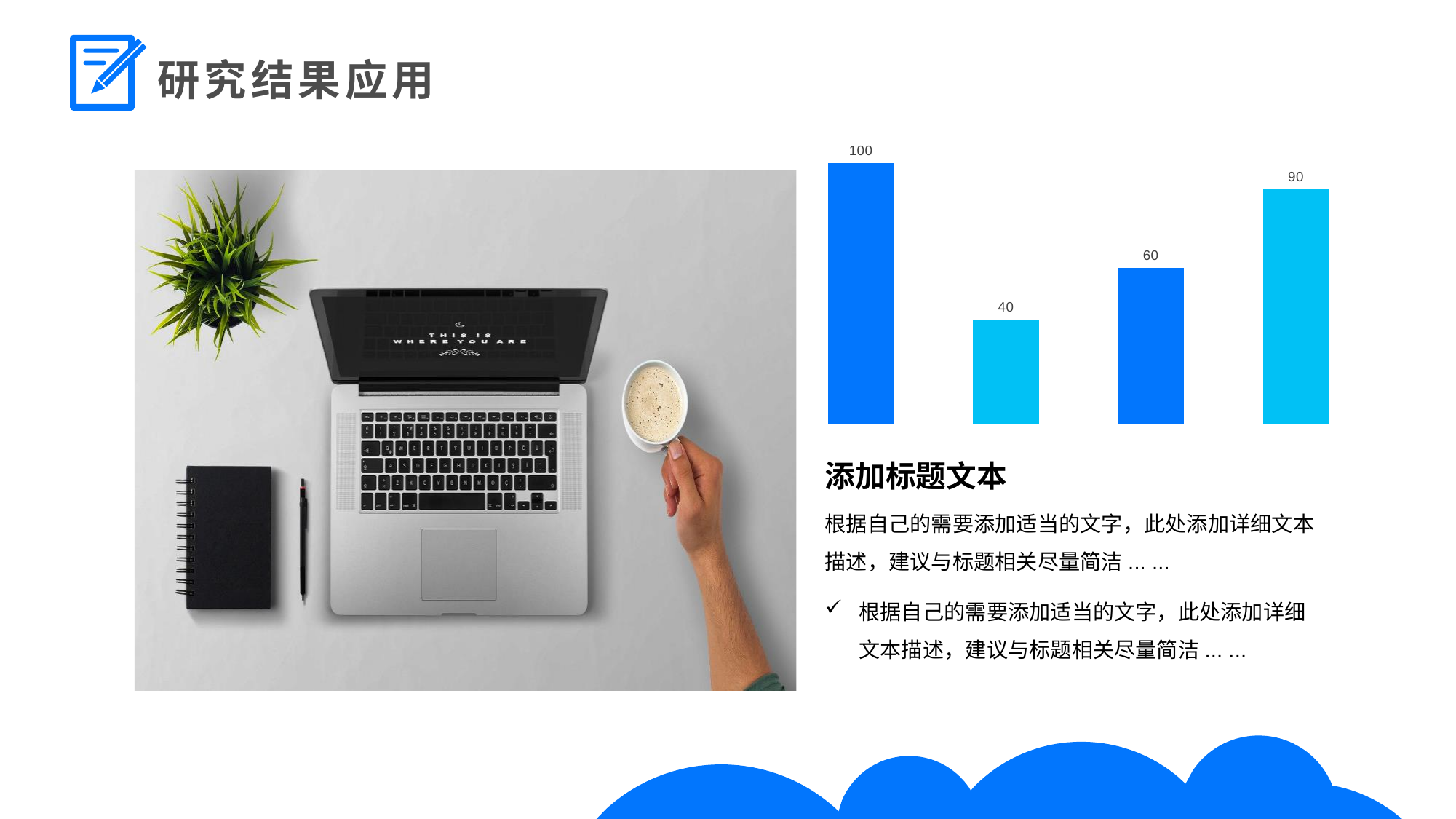

研究结果应用

### Chart

| Category | 系列 1 |
|---|---|
| 2012 | 100.0 |
| 2013 | 40.0 |
| 2014 | 60.0 |
| 2015 | 90.0 |
添加标题文本
根据自己的需要添加适当的文字，此处添加详细文本描述，建议与标题相关尽量简洁... ...
根据自己的需要添加适当的文字，此处添加详细文本描述，建议与标题相关尽量简洁... ...